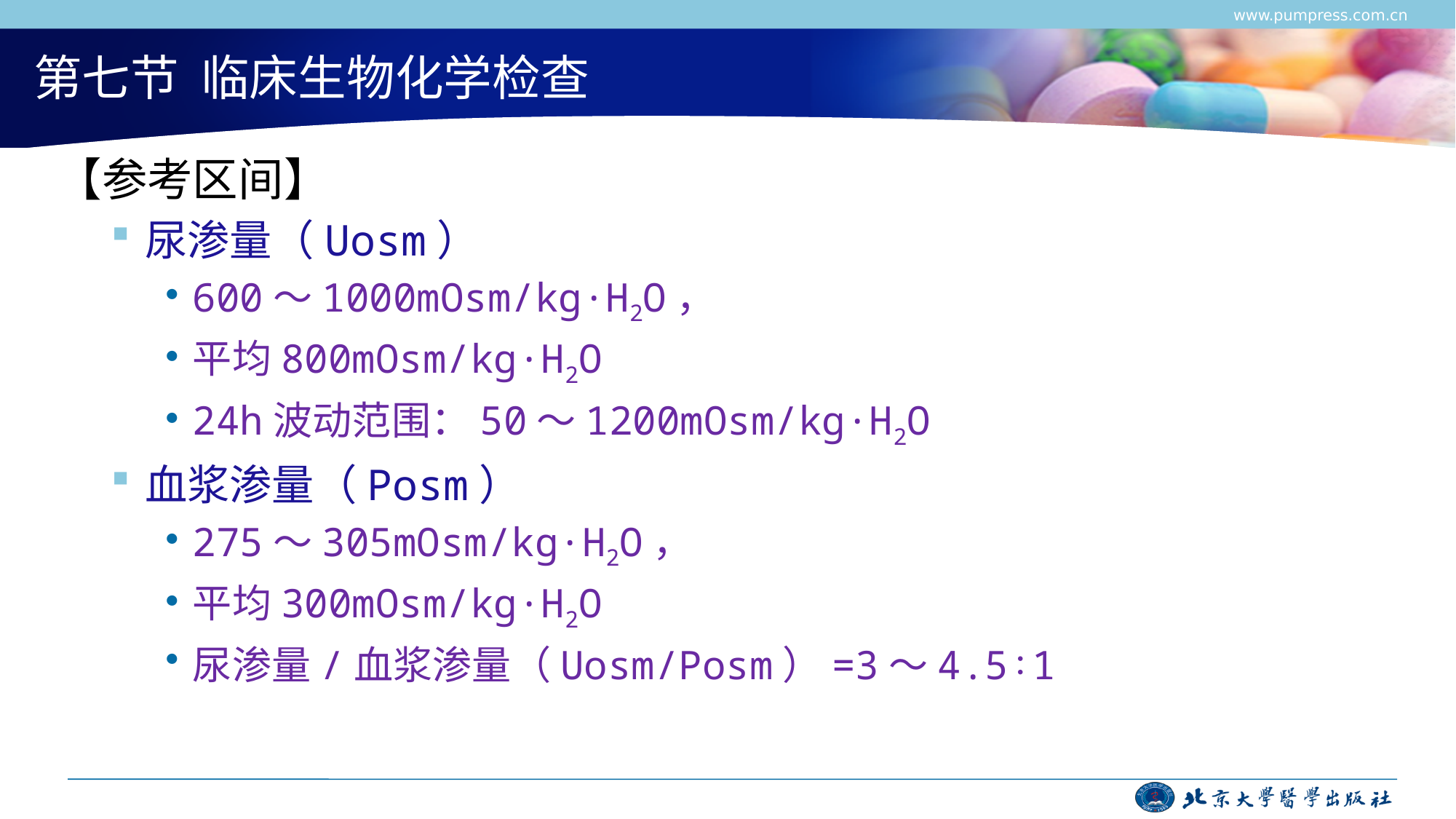

www.pumpress.com.cn
# 第七节  临床生物化学检查
【参考区间】
尿渗量（Uosm）
600～1000mOsm/kg·H2O，
平均800mOsm/kg·H2O
24h波动范围：50～1200mOsm/kg·H2O
血浆渗量（Posm）
275～305mOsm/kg·H2O，
平均300mOsm/kg·H2O
尿渗量/血浆渗量（Uosm/Posm）=3～4.5∶1